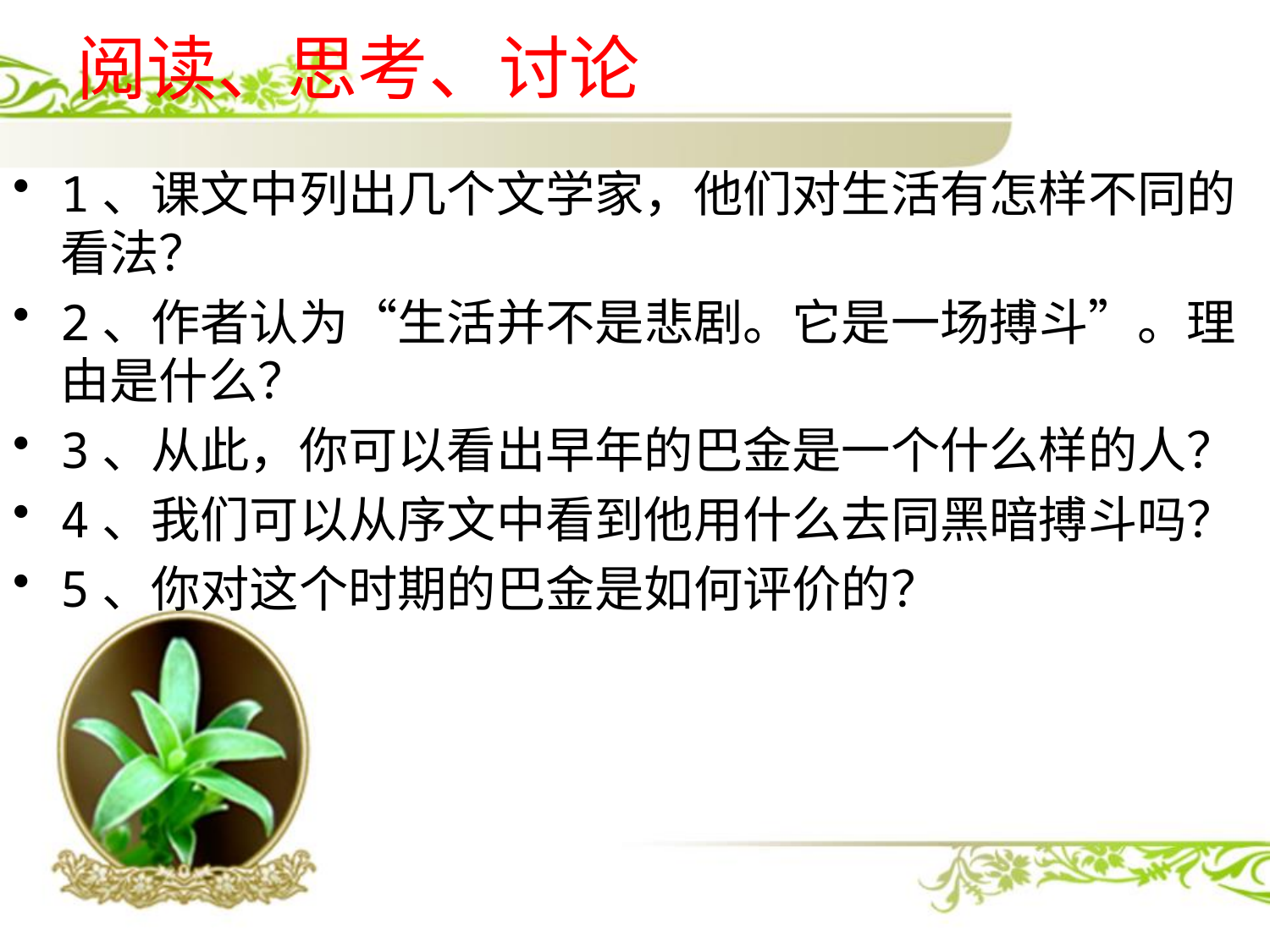

# 阅读、思考、讨论
1、课文中列出几个文学家，他们对生活有怎样不同的看法？
2、作者认为“生活并不是悲剧。它是一场搏斗”。理由是什么？
3、从此，你可以看出早年的巴金是一个什么样的人？
4、我们可以从序文中看到他用什么去同黑暗搏斗吗？
5、你对这个时期的巴金是如何评价的？